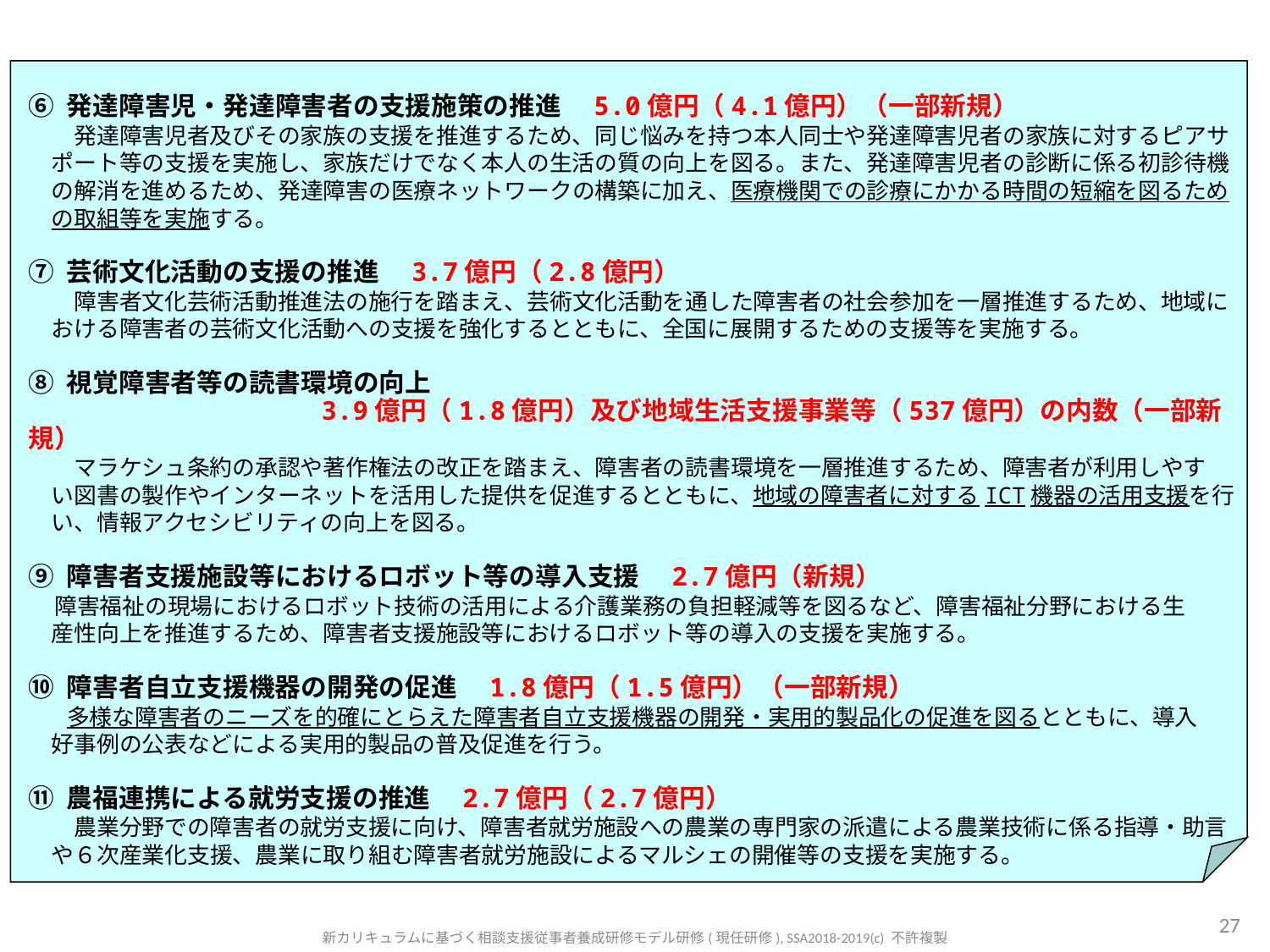

⑥ 発達障害児・発達障害者の支援施策の推進　5.0億円（4.1億円）（一部新規）
　　発達障害児者及びその家族の支援を推進するため、同じ悩みを持つ本人同士や発達障害児者の家族に対するピアサポート等の支援を実施し、家族だけでなく本人の生活の質の向上を図る。また、発達障害児者の診断に係る初診待機の解消を進めるため、発達障害の医療ネットワークの構築に加え、医療機関での診療にかかる時間の短縮を図るための取組等を実施する。

⑦ 芸術文化活動の支援の推進　3.7億円（2.8億円）
　　障害者文化芸術活動推進法の施行を踏まえ、芸術文化活動を通した障害者の社会参加を一層推進するため、地域における障害者の芸術文化活動への支援を強化するとともに、全国に展開するための支援等を実施する。

⑧ 視覚障害者等の読書環境の向上
　　　　　　　　　　　3.9億円（1.8億円）及び地域生活支援事業等（537億円）の内数（一部新規）
　　マラケシュ条約の承認や著作権法の改正を踏まえ、障害者の読書環境を一層推進するため、障害者が利用しやす
　い図書の製作やインターネットを活用した提供を促進するとともに、地域の障害者に対するICT機器の活用支援を行
　い、情報アクセシビリティの向上を図る。

⑨ 障害者支援施設等におけるロボット等の導入支援　2.7億円（新規）
    障害福祉の現場におけるロボット技術の活用による介護業務の負担軽減等を図るなど、障害福祉分野における生
　産性向上を推進するため、障害者支援施設等におけるロボット等の導入の支援を実施する。

⑩ 障害者自立支援機器の開発の促進　1.8億円（1.5億円）（一部新規）
  　多様な障害者のニーズを的確にとらえた障害者自立支援機器の開発・実用的製品化の促進を図るとともに、導入
　好事例の公表などによる実用的製品の普及促進を行う。

⑪ 農福連携による就労支援の推進　2.7億円（2.7億円）
　　農業分野での障害者の就労支援に向け、障害者就労施設への農業の専門家の派遣による農業技術に係る指導・助言や６次産業化支援、農業に取り組む障害者就労施設によるマルシェの開催等の支援を実施する。

27
新カリキュラムに基づく相談支援従事者養成研修モデル研修(現任研修), SSA2018-2019(c) 不許複製